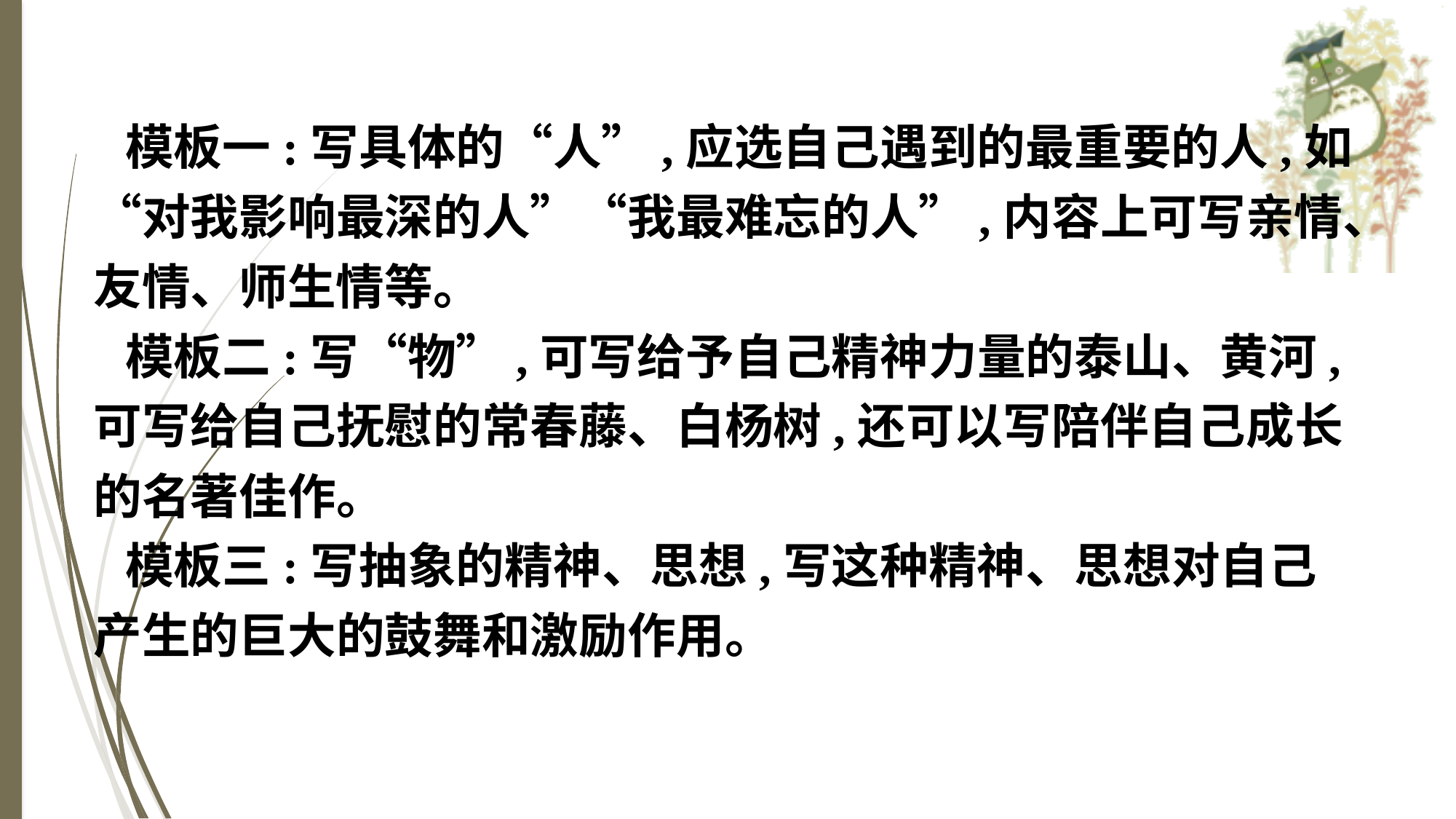

模板一:写具体的“人”,应选自己遇到的最重要的人,如“对我影响最深的人”“我最难忘的人”,内容上可写亲情、友情、师生情等。
模板二:写“物”,可写给予自己精神力量的泰山、黄河,可写给自己抚慰的常春藤、白杨树,还可以写陪伴自己成长的名著佳作。
模板三:写抽象的精神、思想,写这种精神、思想对自己产生的巨大的鼓舞和激励作用。